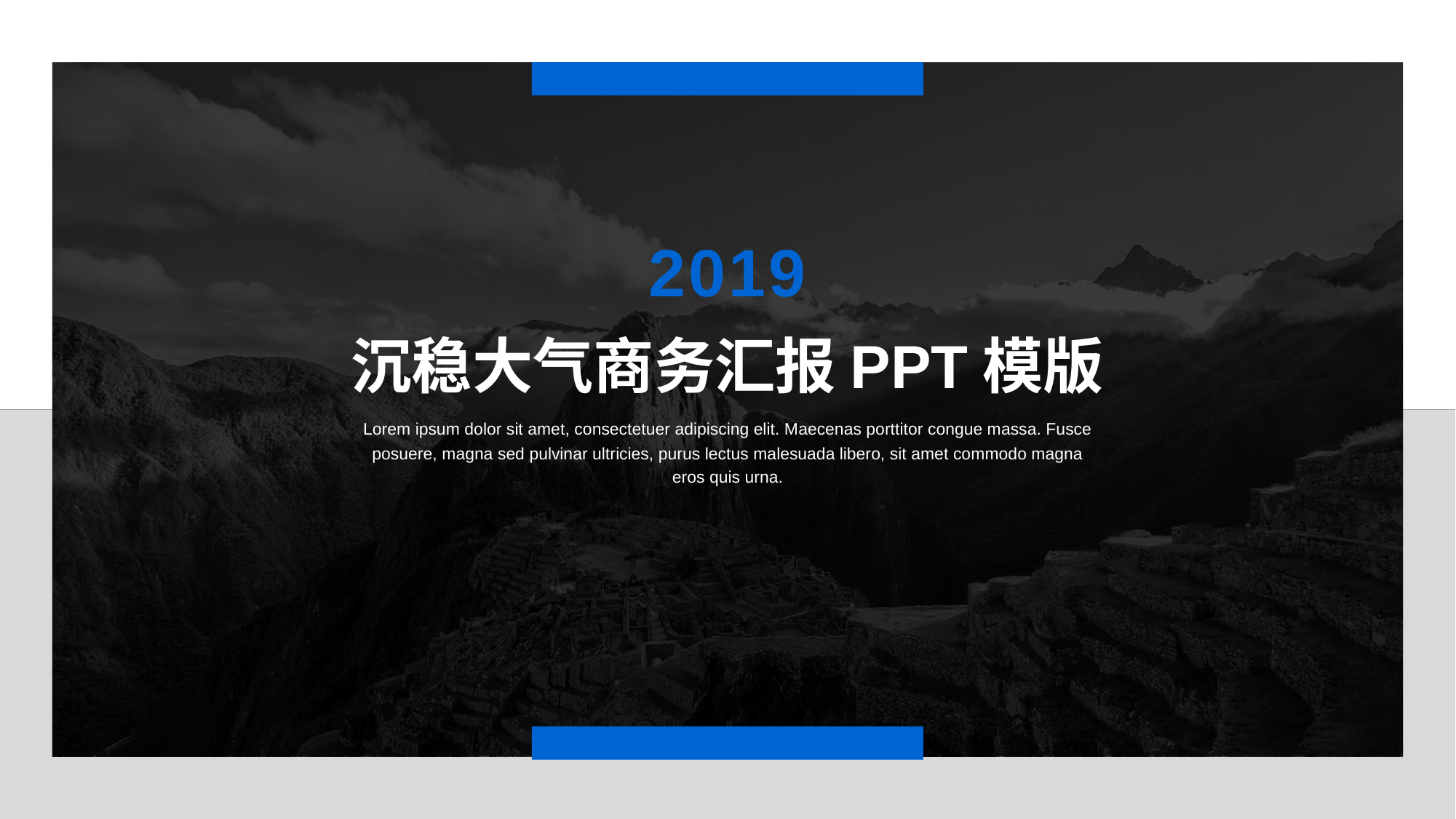

2019
沉稳大气商务汇报PPT模版
Lorem ipsum dolor sit amet, consectetuer adipiscing elit. Maecenas porttitor congue massa. Fusce posuere, magna sed pulvinar ultricies, purus lectus malesuada libero, sit amet commodo magna eros quis urna.